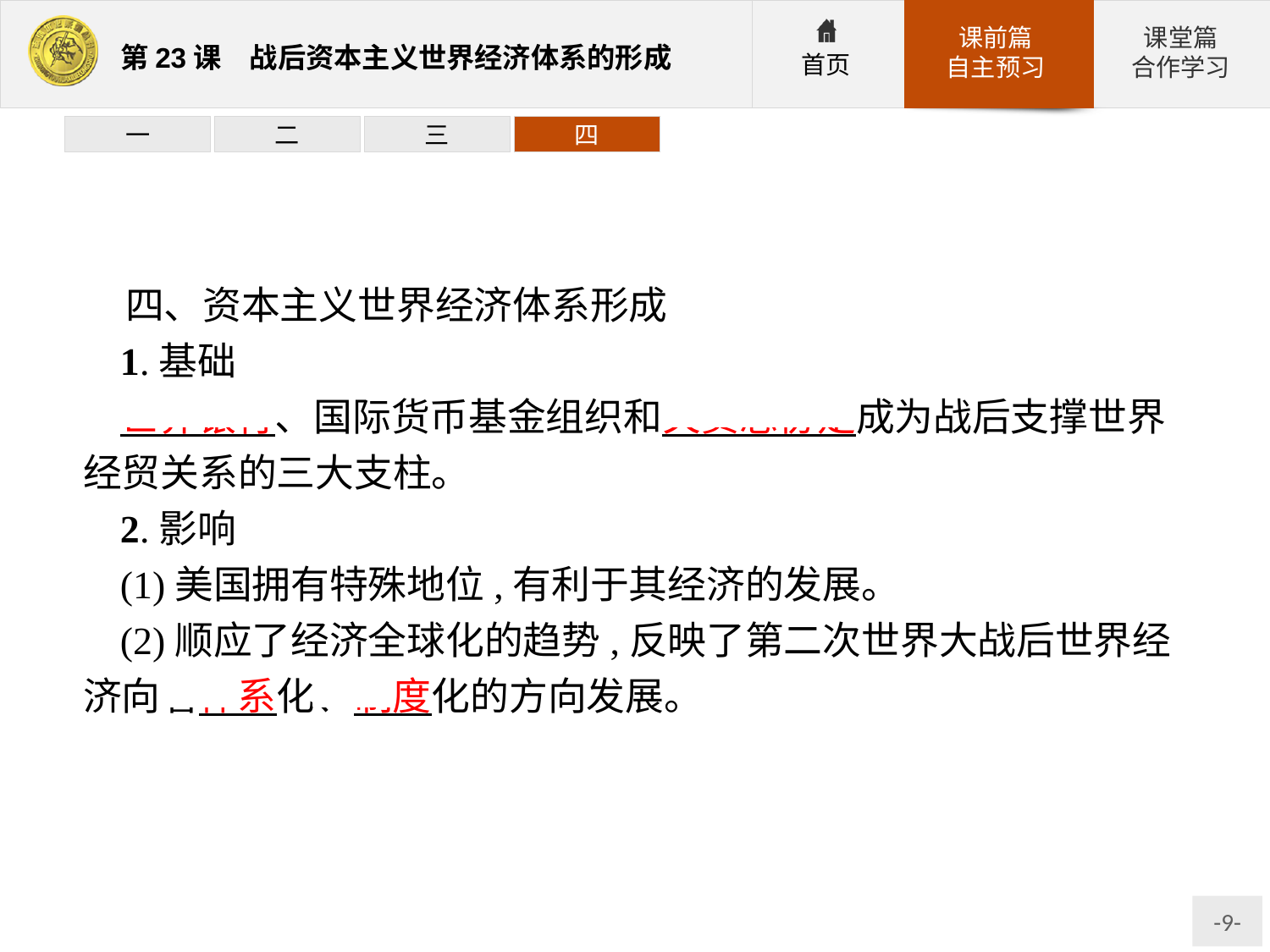

一
二
三
四
四、资本主义世界经济体系形成
1.基础
世界银行、国际货币基金组织和关贸总协定成为战后支撑世界经贸关系的三大支柱。
2.影响
(1)美国拥有特殊地位,有利于其经济的发展。
(2)顺应了经济全球化的趋势,反映了第二次世界大战后世界经济向着体系化、制度化的方向发展。